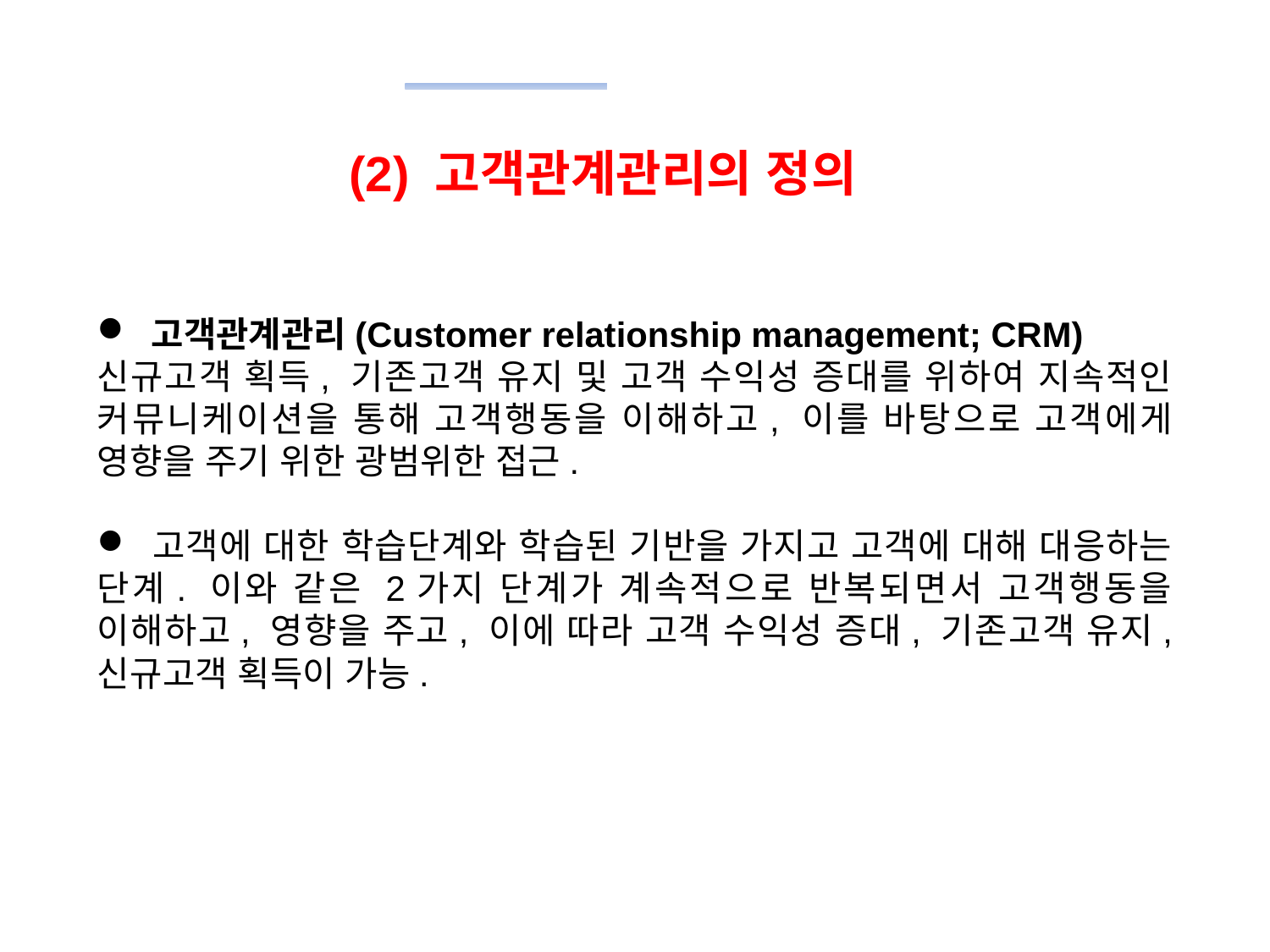

(2) 고객관계관리의 정의
 고객관계관리(Customer relationship management; CRM)
신규고객 획득, 기존고객 유지 및 고객 수익성 증대를 위하여 지속적인 커뮤니케이션을 통해 고객행동을 이해하고, 이를 바탕으로 고객에게 영향을 주기 위한 광범위한 접근.

 고객에 대한 학습단계와 학습된 기반을 가지고 고객에 대해 대응하는 단계. 이와 같은 2가지 단계가 계속적으로 반복되면서 고객행동을 이해하고, 영향을 주고, 이에 따라 고객 수익성 증대, 기존고객 유지, 신규고객 획득이 가능.